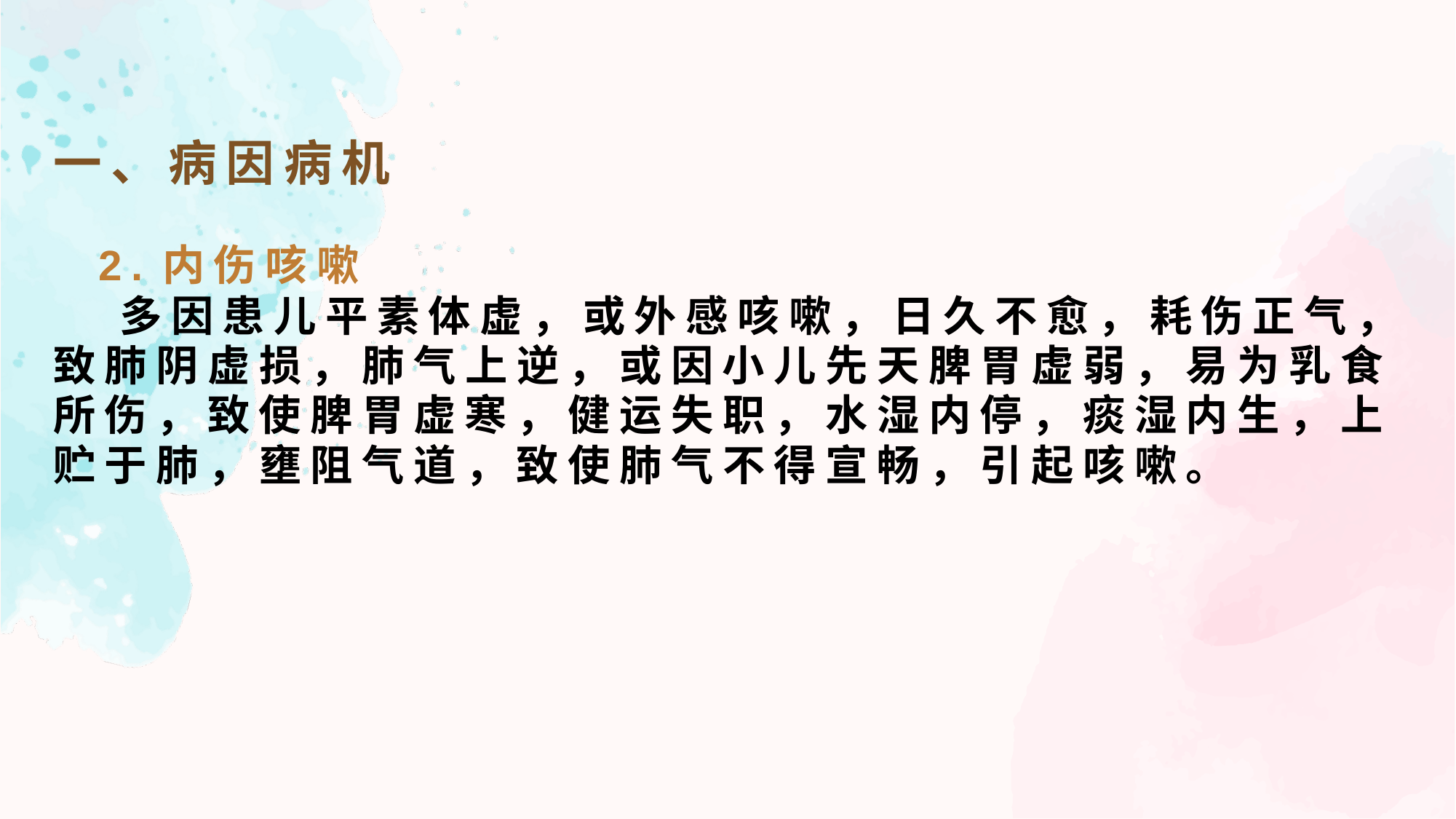

一、病因病机

  2.内伤咳嗽
   多因患儿平素体虚，或外感咳嗽，日久不愈，耗伤正气，致肺阴虚损，肺气上逆，或因小儿先天脾胃虚弱，易为乳食所伤，致使脾胃虚寒，健运失职，水湿内停，痰湿内生，上贮于肺，壅阻气道，致使肺气不得宣畅，引起咳嗽。